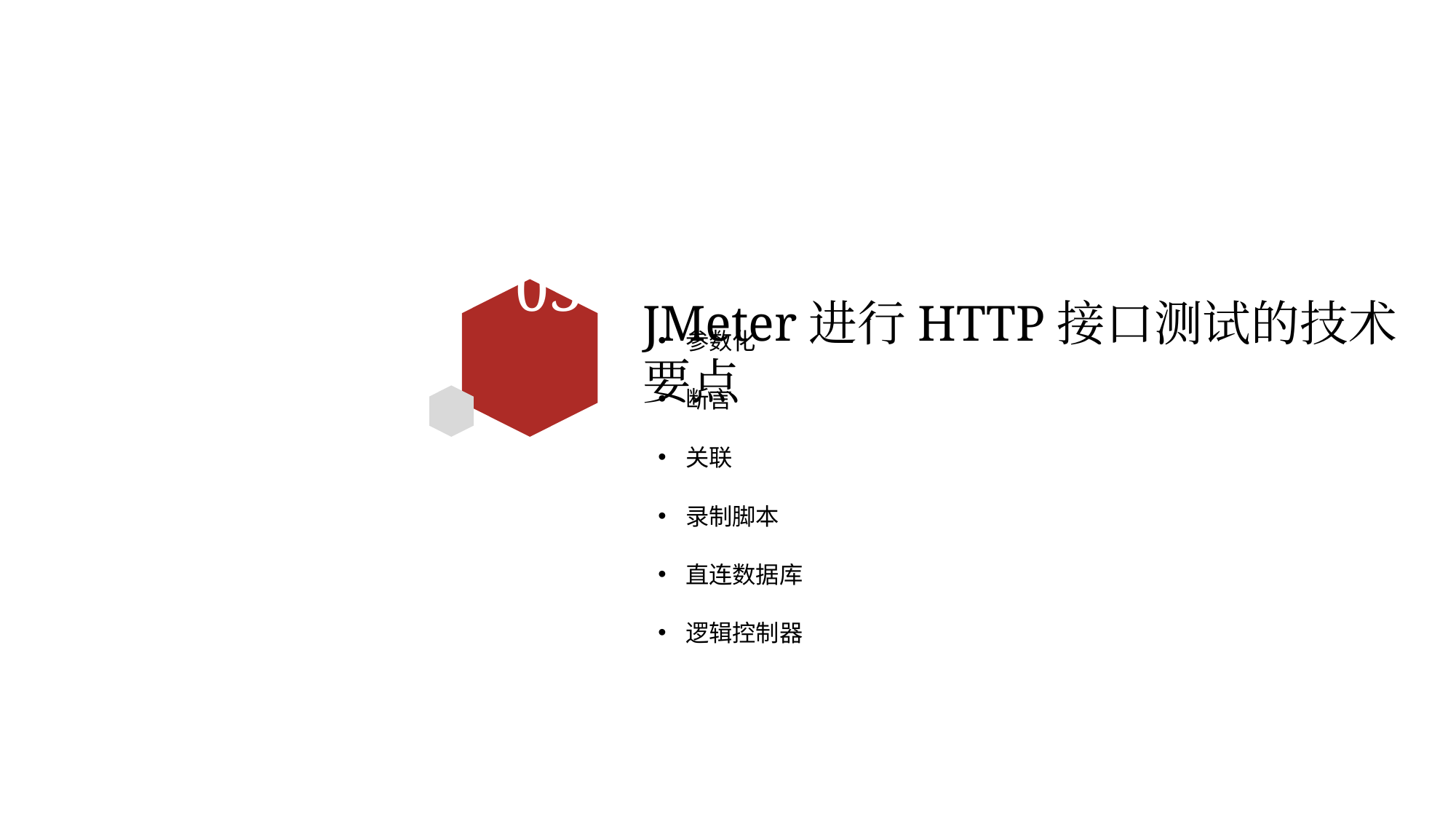

03
参数化
断言
关联
录制脚本
直连数据库
逻辑控制器

JMeter进行HTTP接口测试的技术要点